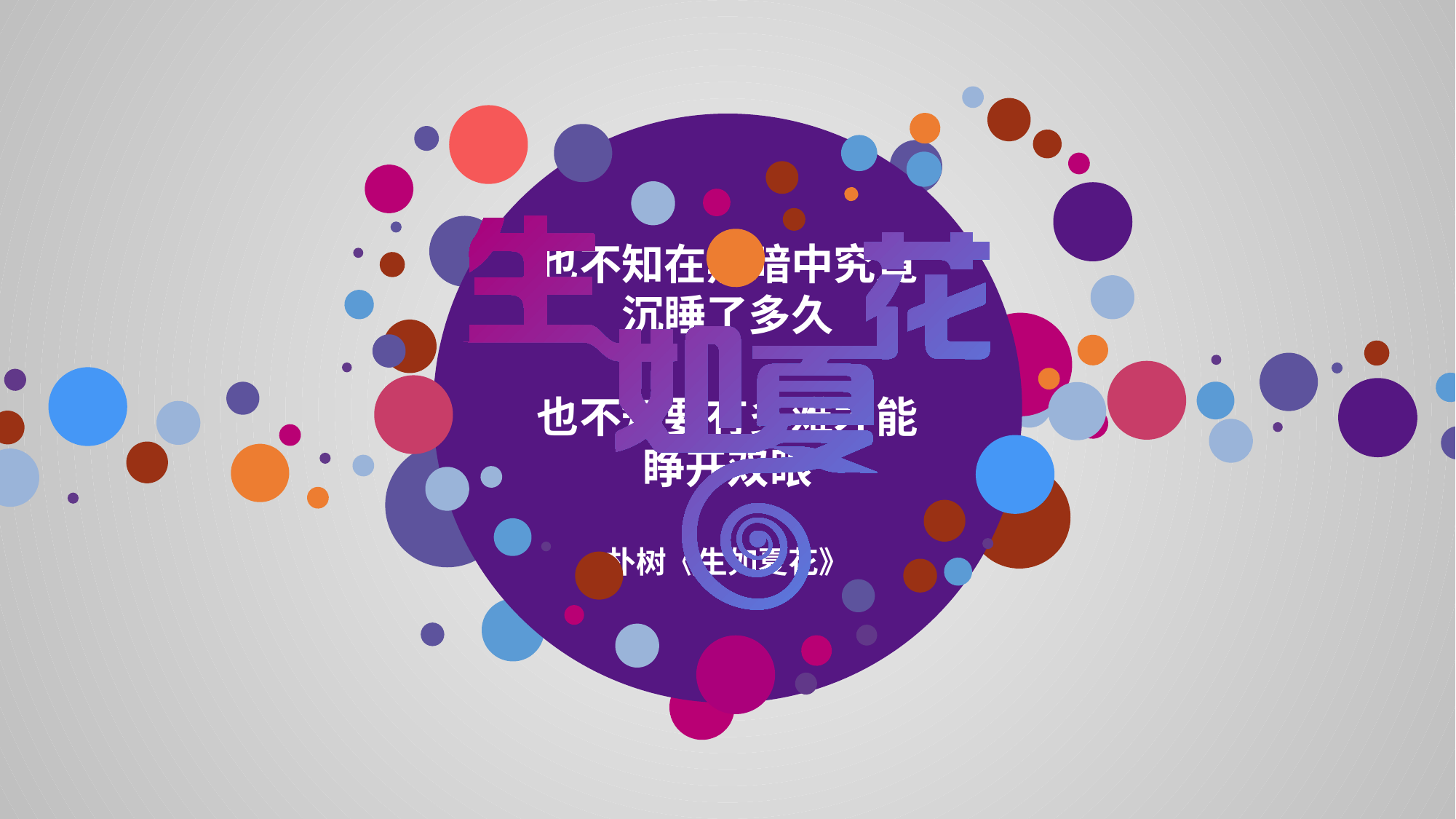

也不知在黑暗中究竟沉睡了多久
也不知要有多难才能睁开双眼
朴树《生如夏花》